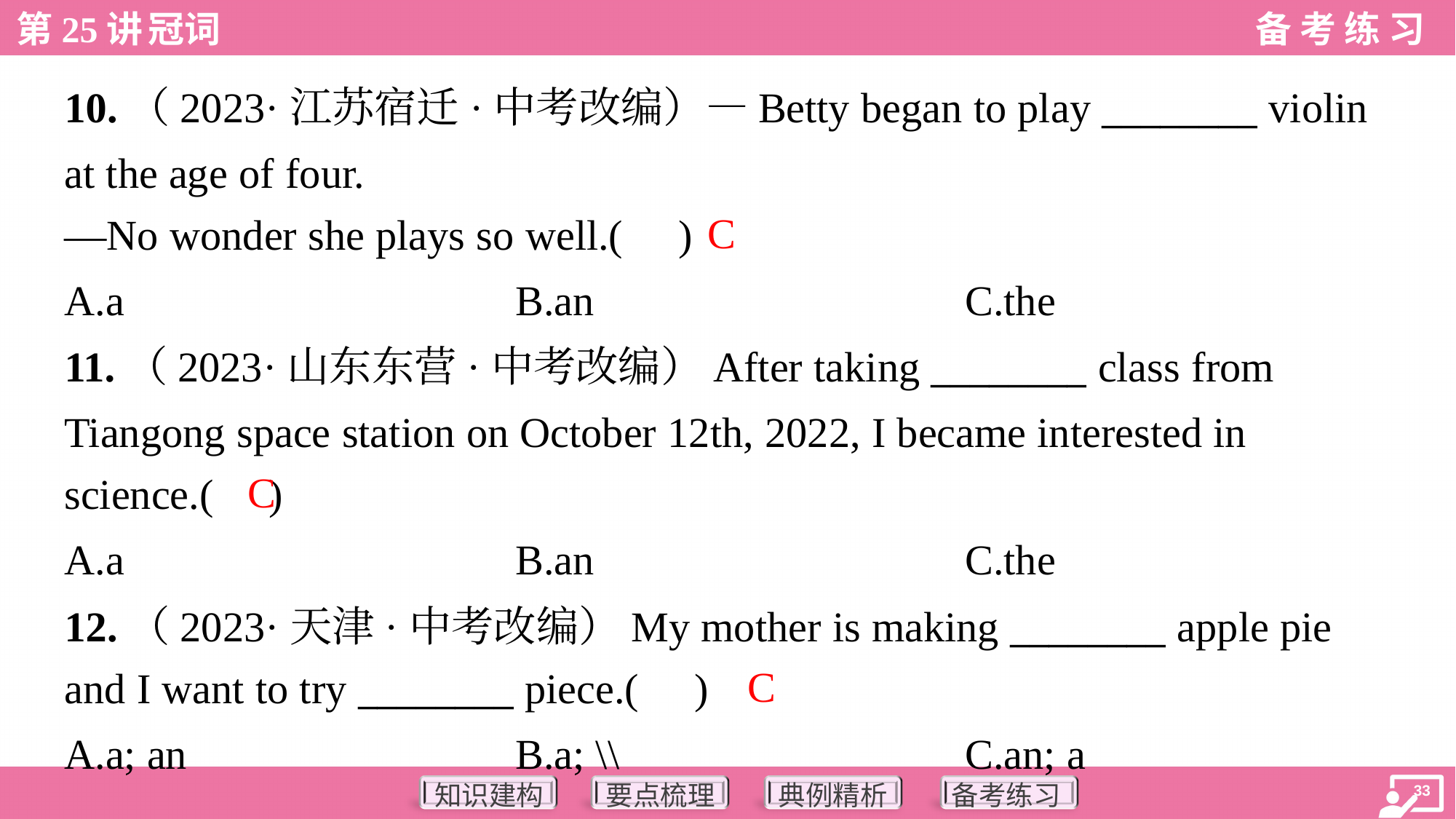

10.（2023·江苏宿迁·中考改编）—Betty began to play ________ violin
at the age of four.
—No wonder she plays so well.(     )
C
A.a	B.an	C.the
11.（2023·山东东营·中考改编）After taking ________ class from
Tiangong space station on October 12th, 2022, I became interested in
science.(     )
C
A.a	B.an	C.the
12.（2023·天津·中考改编）My mother is making ________ apple pie
and I want to try ________ piece.(     )
C
A.a; an	B.a; \\	C.an; a